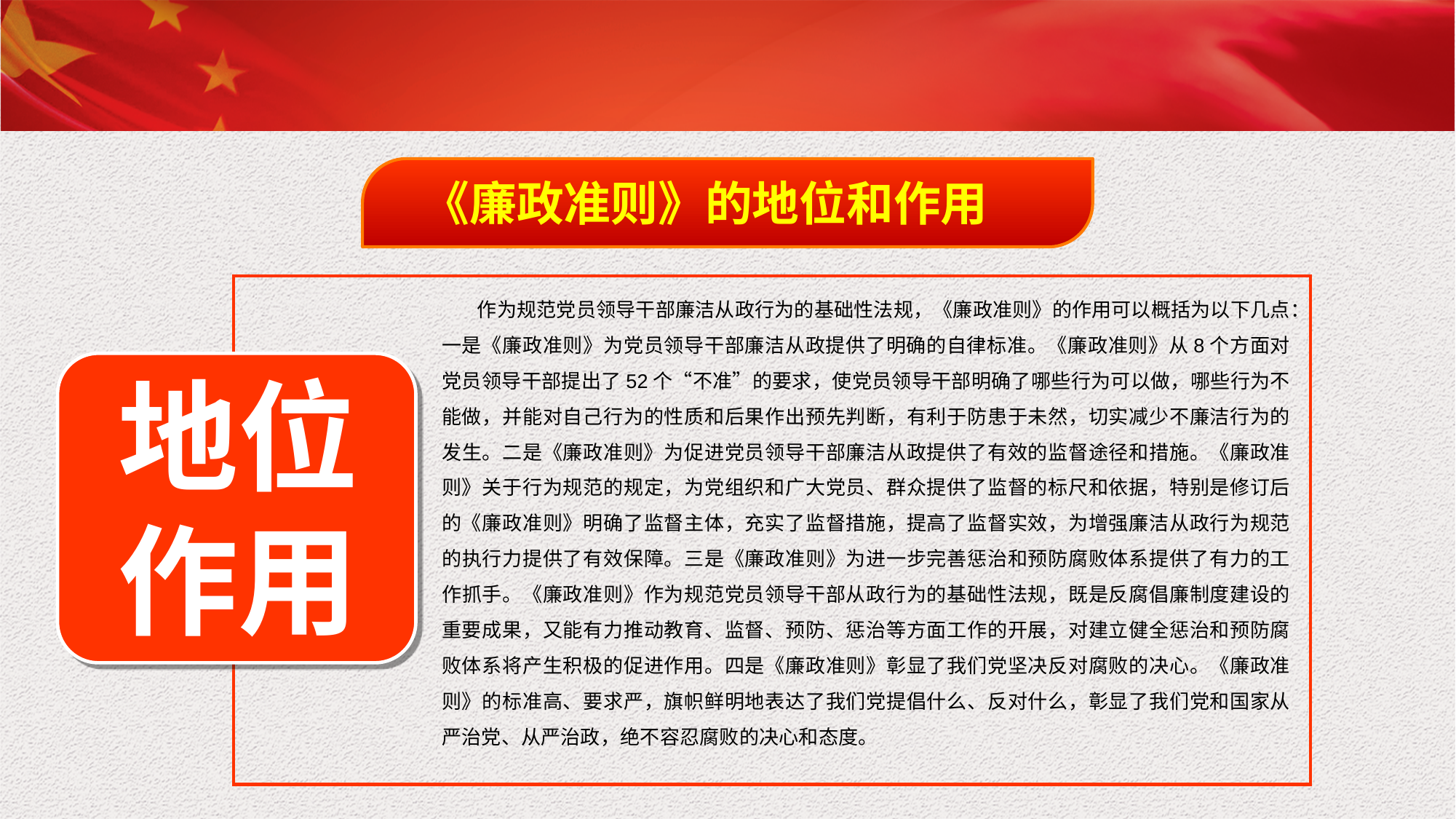

《廉政准则》的地位和作用

       作为规范党员领导干部廉洁从政行为的基础性法规，《廉政准则》的作用可以概括为以下几点：一是《廉政准则》为党员领导干部廉洁从政提供了明确的自律标准。《廉政准则》从8个方面对党员领导干部提出了52个“不准”的要求，使党员领导干部明确了哪些行为可以做，哪些行为不能做，并能对自己行为的性质和后果作出预先判断，有利于防患于未然，切实减少不廉洁行为的发生。二是《廉政准则》为促进党员领导干部廉洁从政提供了有效的监督途径和措施。《廉政准则》关于行为规范的规定，为党组织和广大党员、群众提供了监督的标尺和依据，特别是修订后的《廉政准则》明确了监督主体，充实了监督措施，提高了监督实效，为增强廉洁从政行为规范的执行力提供了有效保障。三是《廉政准则》为进一步完善惩治和预防腐败体系提供了有力的工作抓手。《廉政准则》作为规范党员领导干部从政行为的基础性法规，既是反腐倡廉制度建设的重要成果，又能有力推动教育、监督、预防、惩治等方面工作的开展，对建立健全惩治和预防腐败体系将产生积极的促进作用。四是《廉政准则》彰显了我们党坚决反对腐败的决心。《廉政准则》的标准高、要求严，旗帜鲜明地表达了我们党提倡什么、反对什么，彰显了我们党和国家从严治党、从严治政，绝不容忍腐败的决心和态度。

地位作用